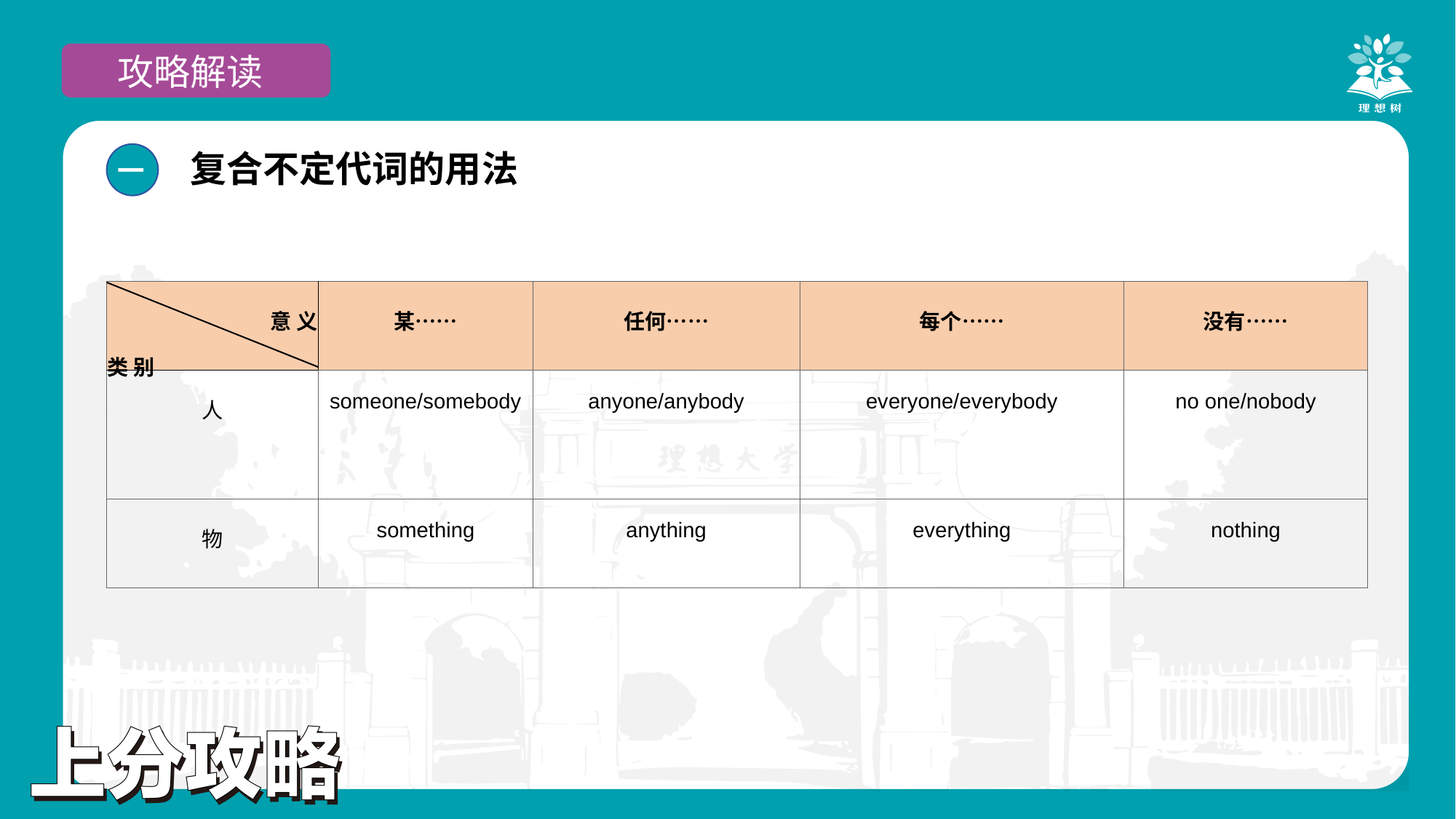

攻略解读
复合不定代词的用法

一
| 意 义 类 别 | 某…… | 任何…… | 每个…… | 没有…… |
| --- | --- | --- | --- | --- |
| 人 | someone/somebody | anyone/anybody | everyone/everybody | no one/nobody |
| 物 | something | anything | everything | nothing |